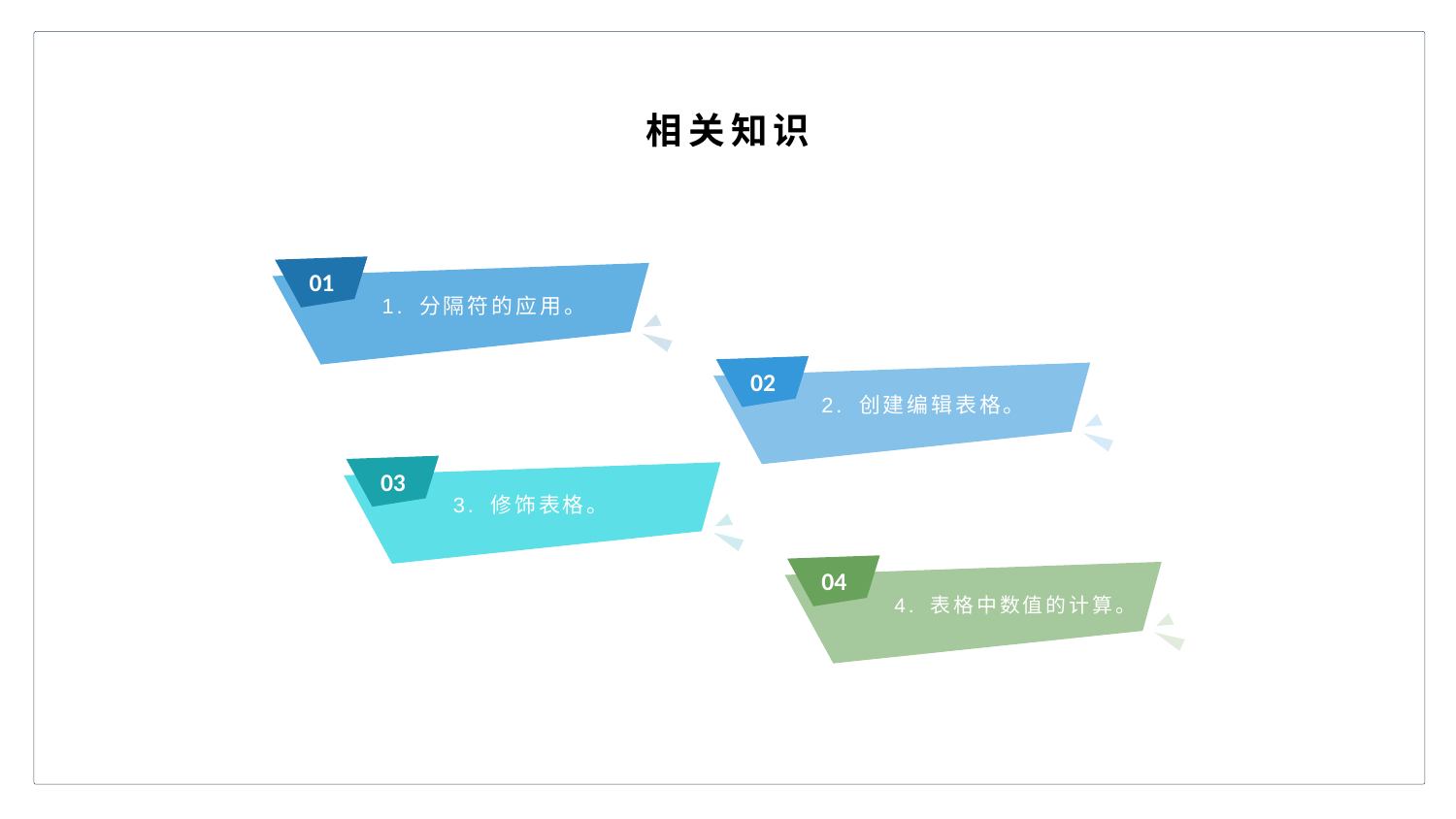

相关知识

01

1. 分隔符的应用。

02

2. 创建编辑表格。

03

3. 修饰表格。

04

4. 表格中数值的计算。